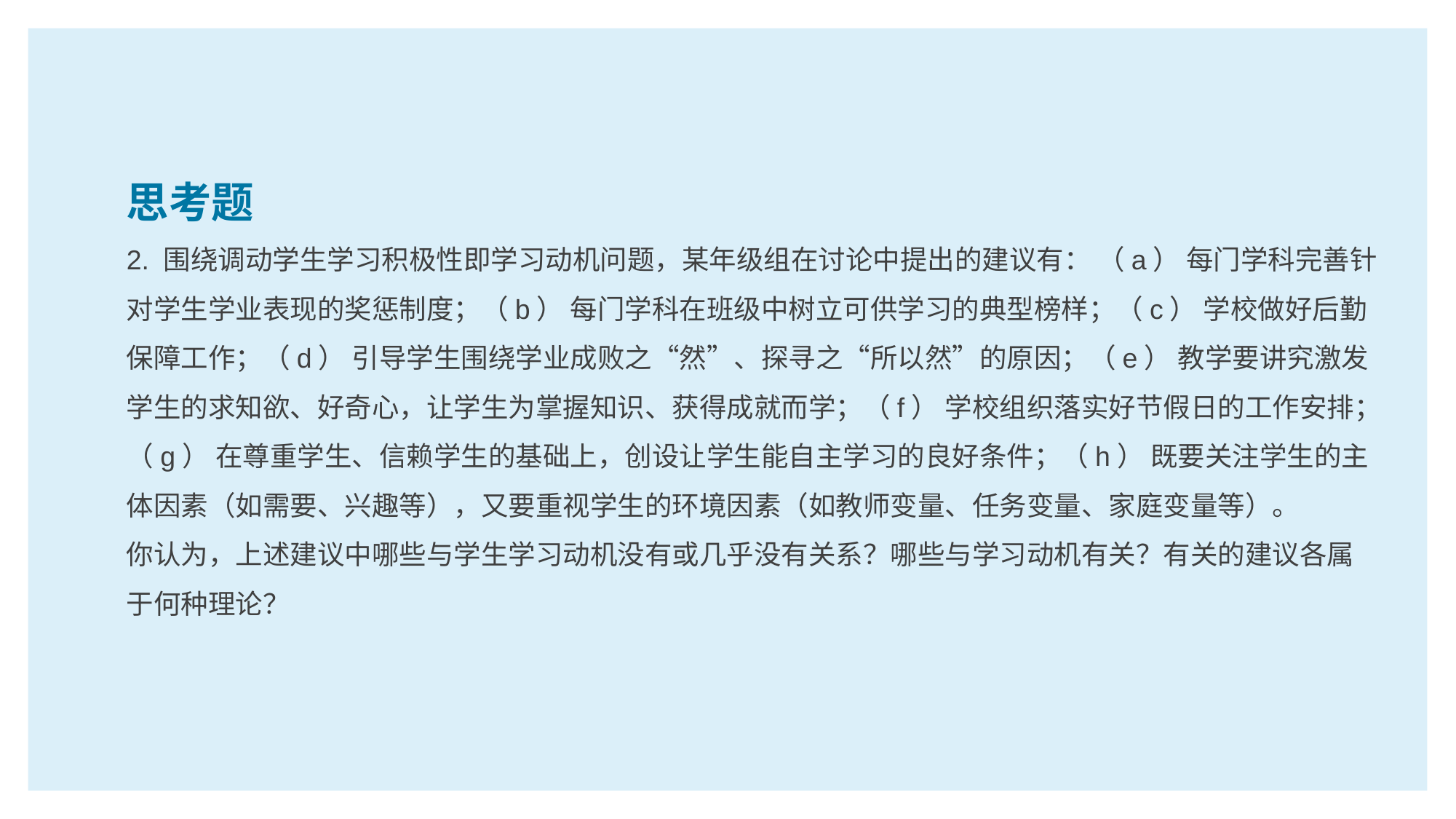

思考题
2. 围绕调动学生学习积极性即学习动机问题，某年级组在讨论中提出的建议有： （a） 每门学科完善针对学生学业表现的奖惩制度；（b） 每门学科在班级中树立可供学习的典型榜样；（c） 学校做好后勤保障工作；（d） 引导学生围绕学业成败之“然”、探寻之“所以然”的原因；（e） 教学要讲究激发学生的求知欲、好奇心，让学生为掌握知识、获得成就而学；（f） 学校组织落实好节假日的工作安排；（g） 在尊重学生、信赖学生的基础上，创设让学生能自主学习的良好条件；（h） 既要关注学生的主体因素（如需要、兴趣等），又要重视学生的环境因素（如教师变量、任务变量、家庭变量等）。
你认为，上述建议中哪些与学生学习动机没有或几乎没有关系？哪些与学习动机有关？有关的建议各属于何种理论？